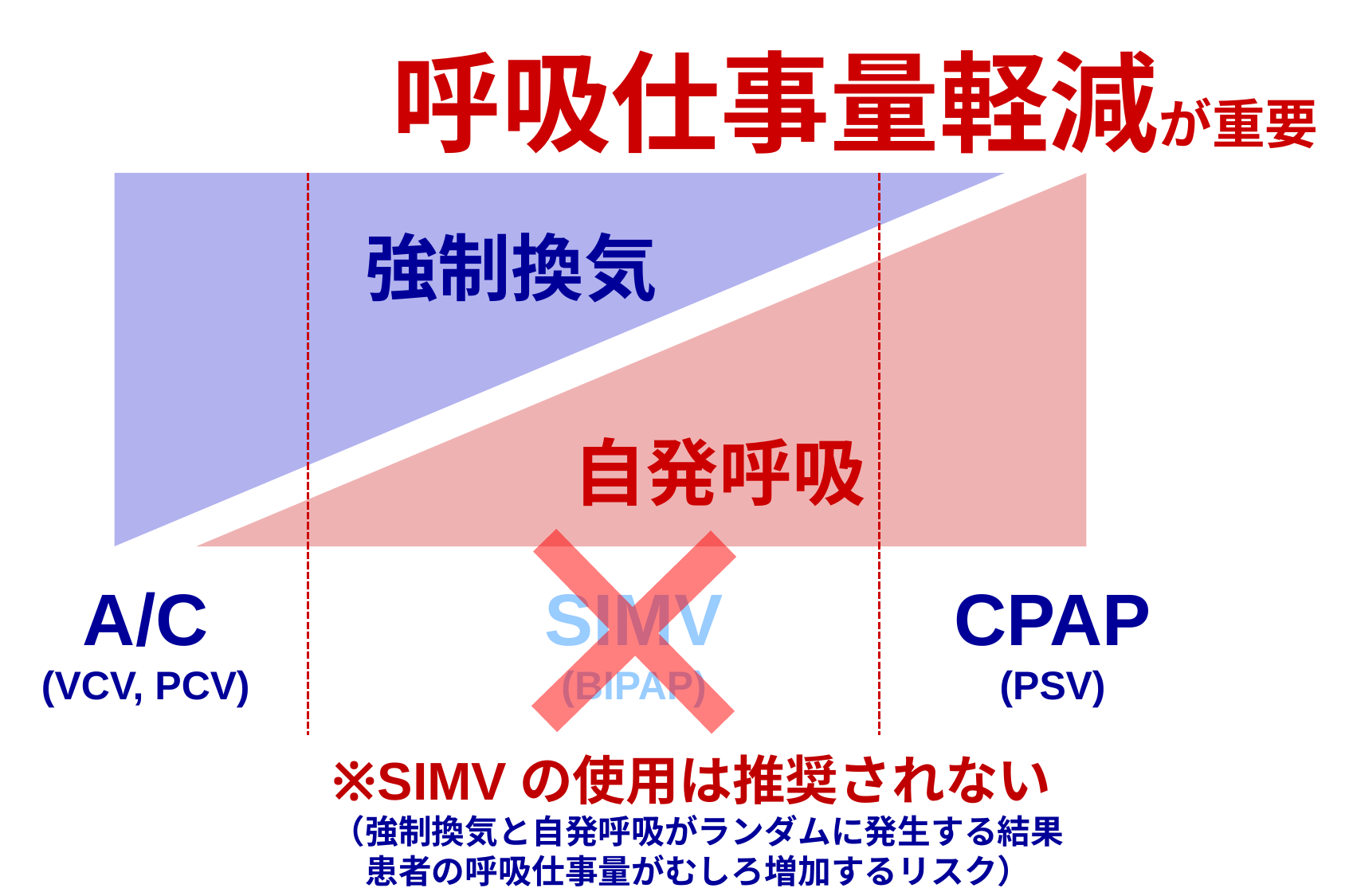

呼吸仕事量軽減が重要

強制換気
自発呼吸

A/C
(VCV, PCV)
SIMV
(BIPAP)
CPAP
(PSV)
※SIMVの使用は推奨されない
（強制換気と自発呼吸がランダムに発生する結果
　患者の呼吸仕事量がむしろ増加するリスク）